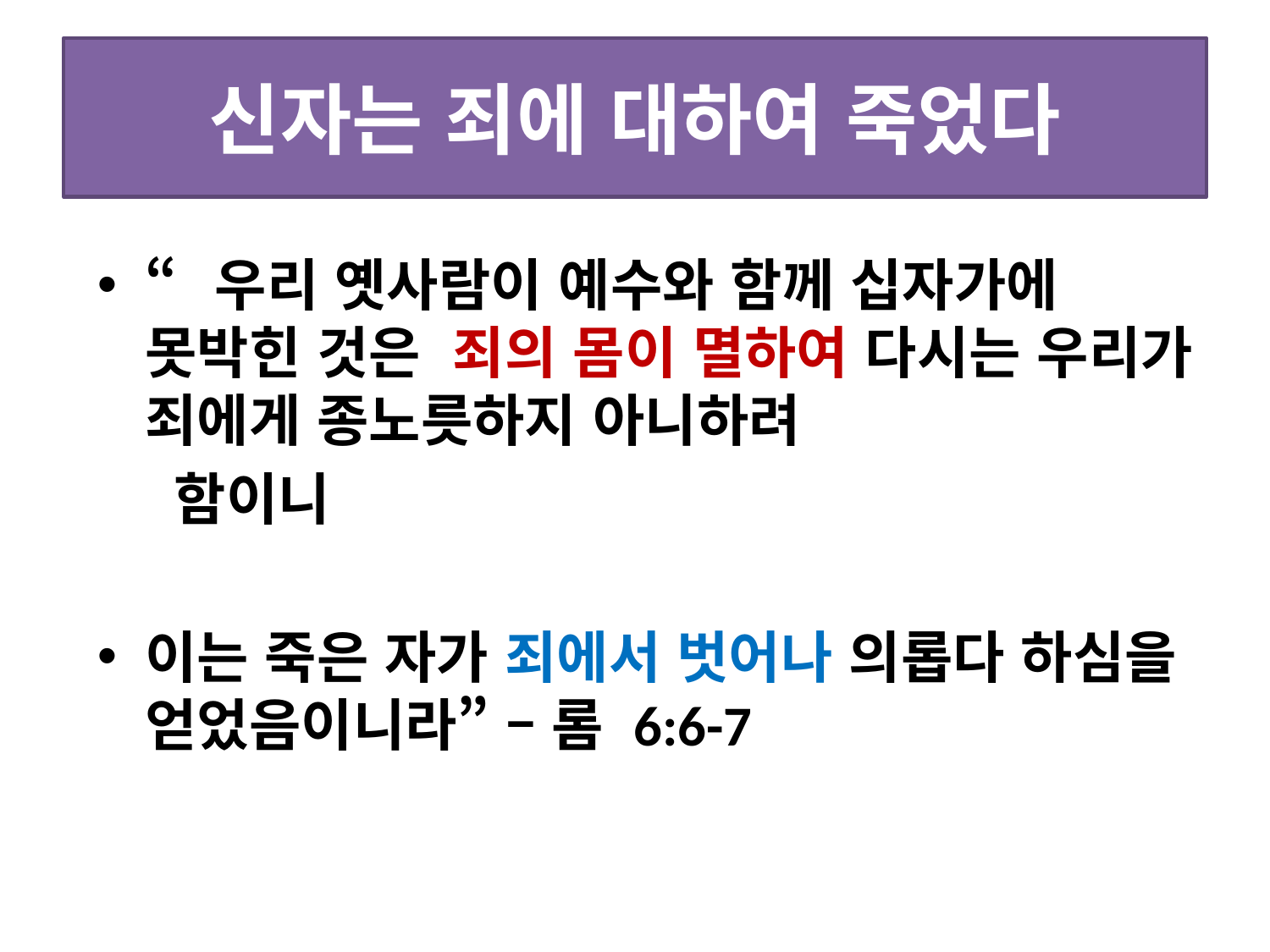

# 신자는 죄에 대하여 죽었다
“우리 옛사람이 예수와 함께 십자가에 못박힌 것은  죄의 몸이 멸하여 다시는 우리가 죄에게 종노릇하지 아니하려
    함이니

이는 죽은 자가 죄에서 벗어나 의롭다 하심을 얻었음이니라” – 롬 6:6-7